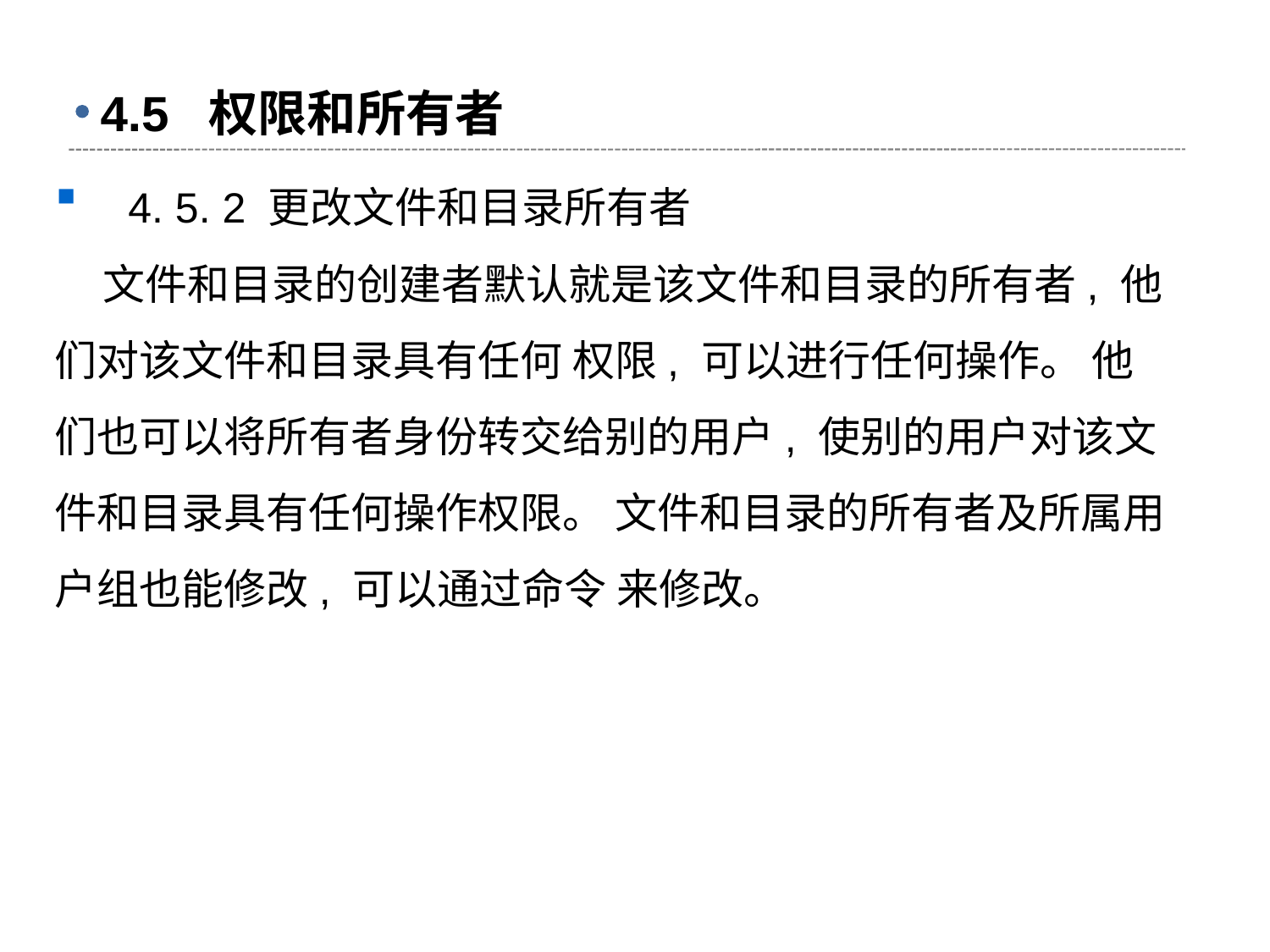

# 4.5  权限和所有者
  4. 5. 2 更改文件和目录所有者
    文件和目录的创建者默认就是该文件和目录的所有者, 他们对该文件和目录具有任何 权限, 可以进行任何操作。 他们也可以将所有者身份转交给别的用户, 使别的用户对该文 件和目录具有任何操作权限。 文件和目录的所有者及所属用户组也能修改, 可以通过命令 来修改。